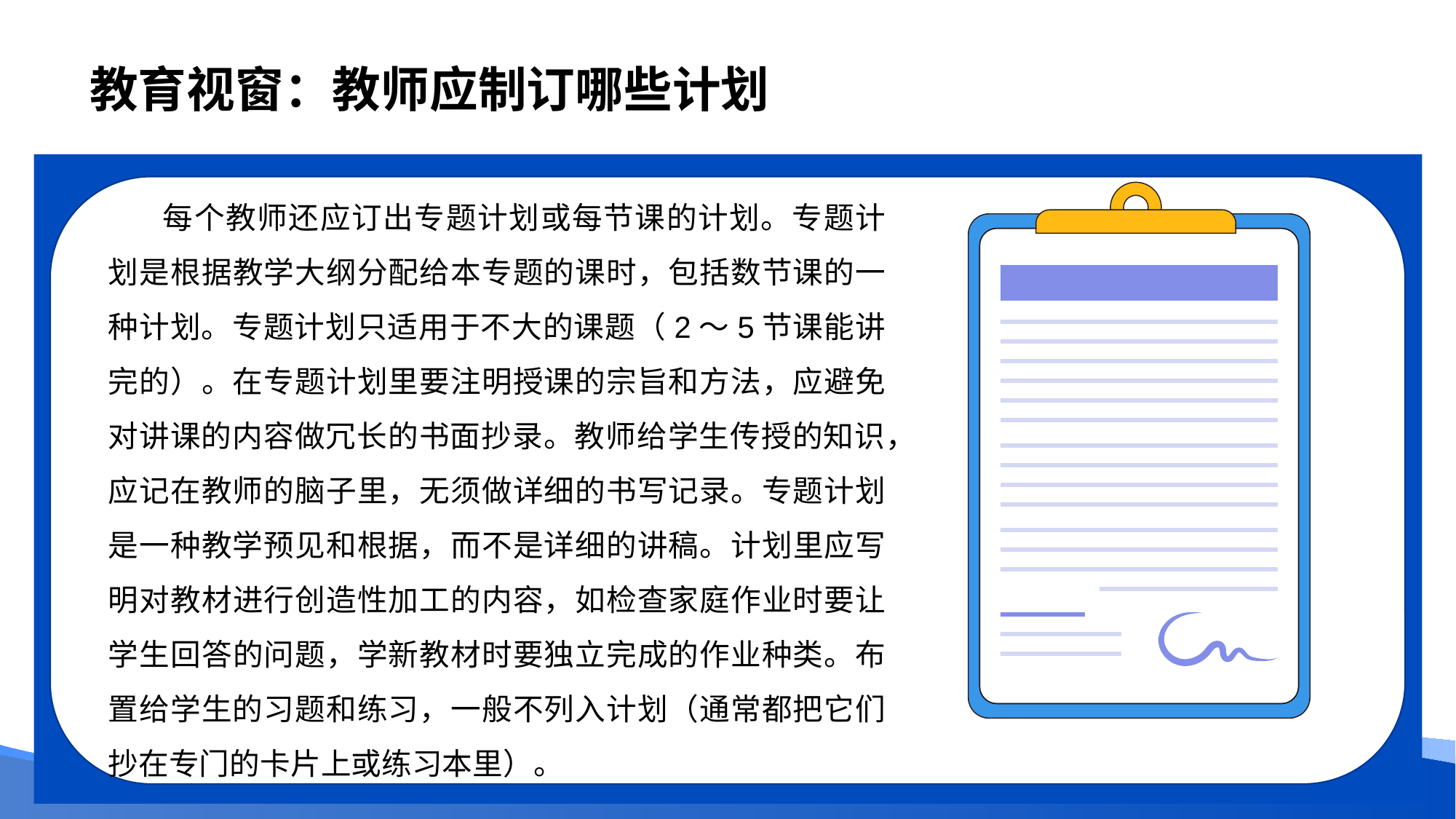

# 教育视窗：教师应制订哪些计划

每个教师还应订出专题计划或每节课的计划。专题计划是根据教学大纲分配给本专题的课时，包括数节课的一种计划。专题计划只适用于不大的课题（2～5节课能讲完的）。在专题计划里要注明授课的宗旨和方法，应避免对讲课的内容做冗长的书面抄录。教师给学生传授的知识，应记在教师的脑子里，无须做详细的书写记录。专题计划是一种教学预见和根据，而不是详细的讲稿。计划里应写明对教材进行创造性加工的内容，如检查家庭作业时要让学生回答的问题，学新教材时要独立完成的作业种类。布置给学生的习题和练习，一般不列入计划（通常都把它们抄在专门的卡片上或练习本里）。